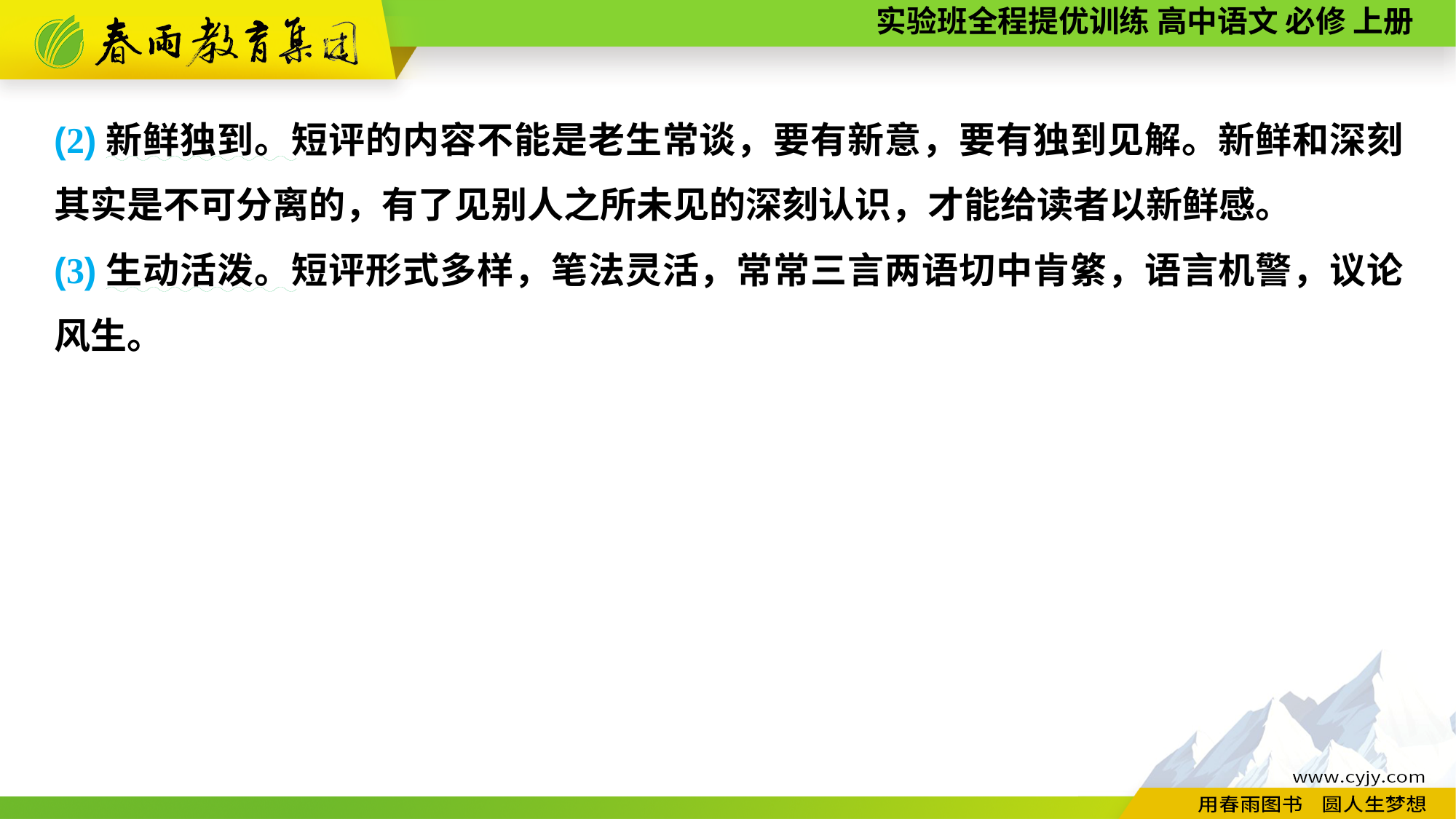

(2)新鲜独到。短评的内容不能是老生常谈，要有新意，要有独到见解。新鲜和深刻其实是不可分离的，有了见别人之所未见的深刻认识，才能给读者以新鲜感。
(3)生动活泼。短评形式多样，笔法灵活，常常三言两语切中肯綮，语言机警，议论风生。